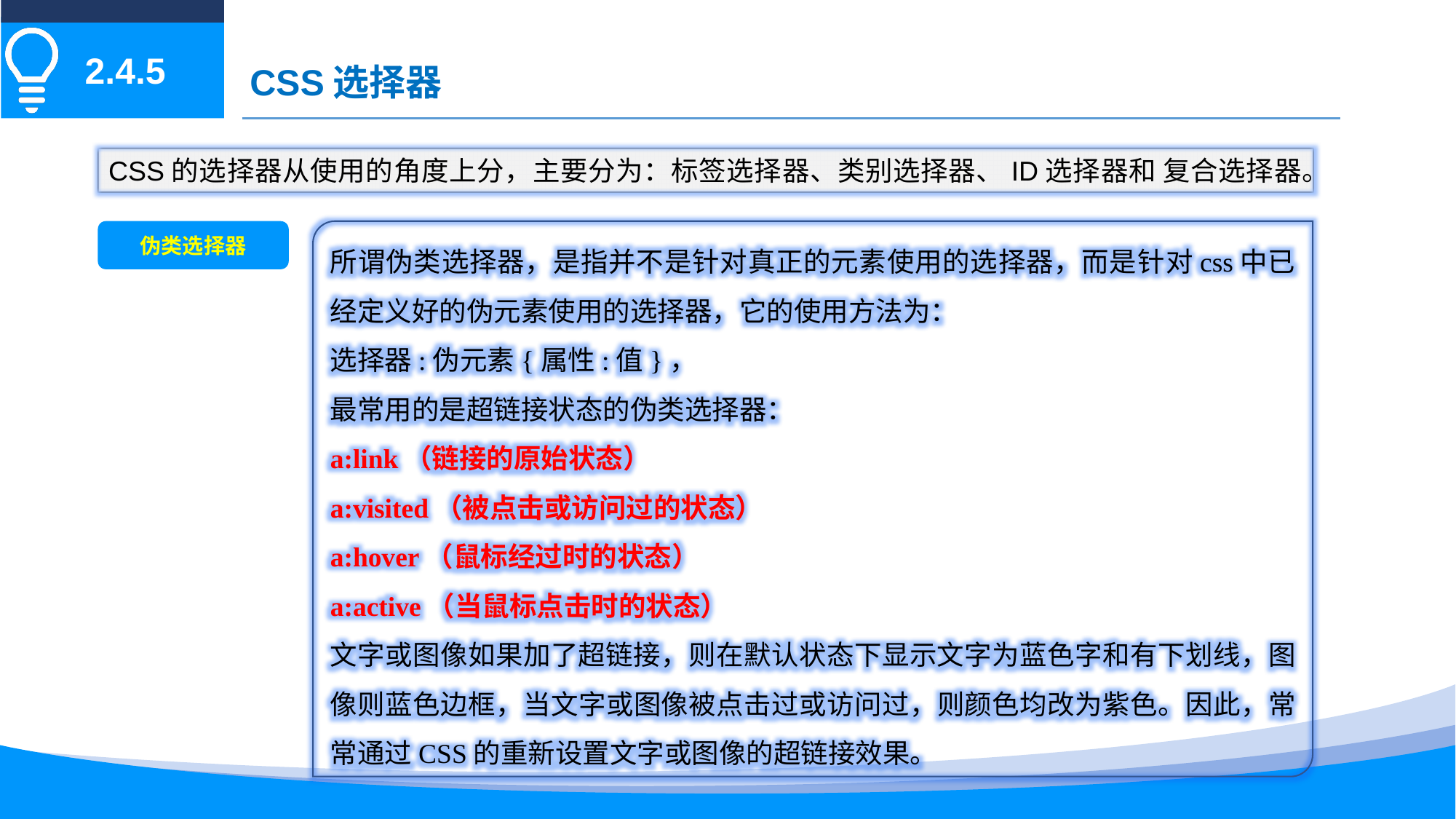

2.4.5
CSS选择器
CSS的选择器从使用的角度上分，主要分为：标签选择器、类别选择器、ID选择器和 复合选择器。
伪类选择器
所谓伪类选择器，是指并不是针对真正的元素使用的选择器，而是针对css中已经定义好的伪元素使用的选择器，它的使用方法为：
选择器:伪元素{属性:值}，
最常用的是超链接状态的伪类选择器：
a:link（链接的原始状态）
a:visited（被点击或访问过的状态）
a:hover（鼠标经过时的状态）
a:active（当鼠标点击时的状态）
文字或图像如果加了超链接，则在默认状态下显示文字为蓝色字和有下划线，图像则蓝色边框，当文字或图像被点击过或访问过，则颜色均改为紫色。因此，常常通过CSS的重新设置文字或图像的超链接效果。